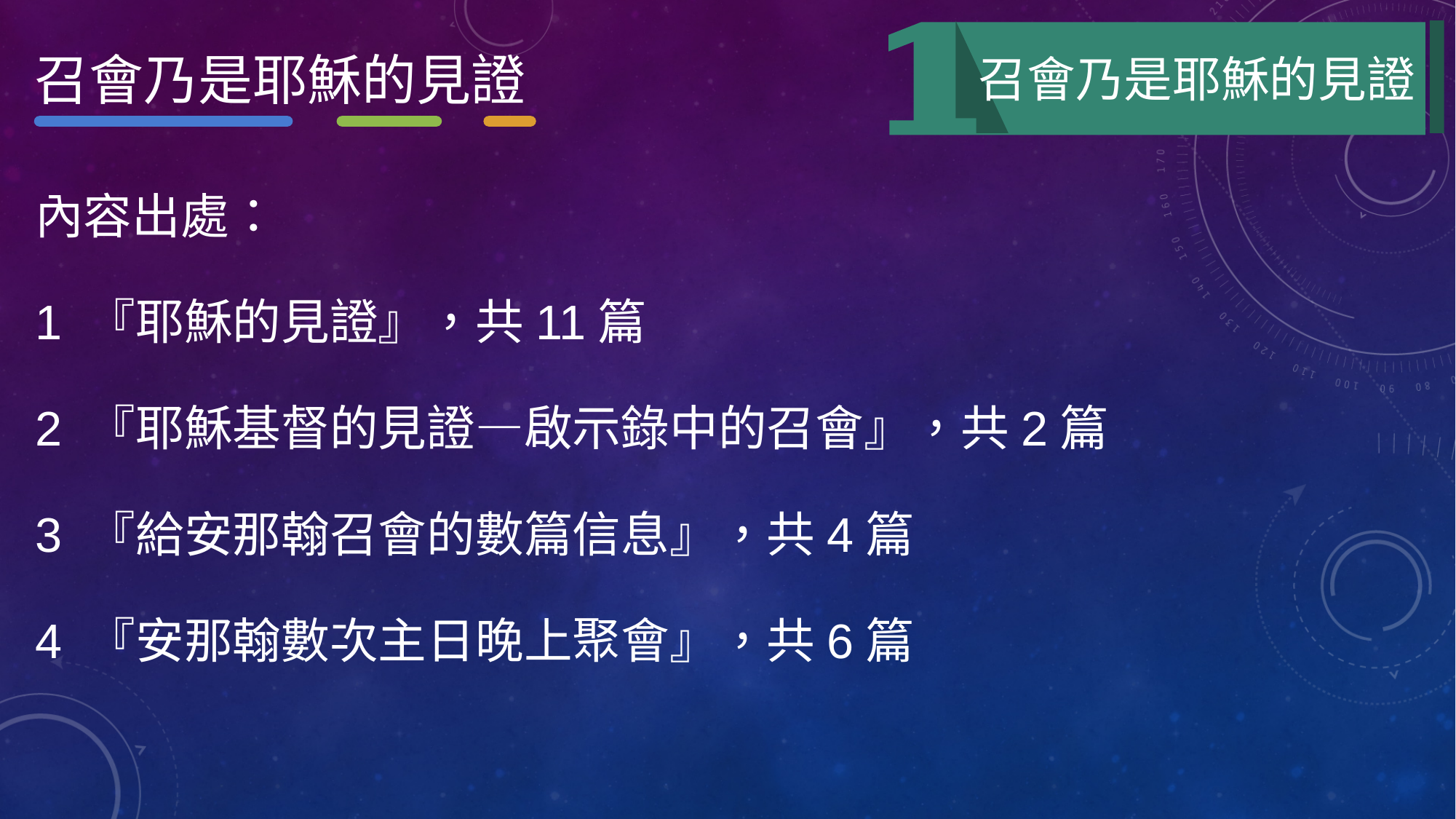

召會乃是耶穌的見證

召會乃是耶穌的見證

內容出處：
1 『耶穌的見證』，共11篇
2 『耶穌基督的見證—啟示錄中的召會』，共2篇
3 『給安那翰召會的數篇信息』，共4篇
4 『安那翰數次主日晚上聚會』，共6篇